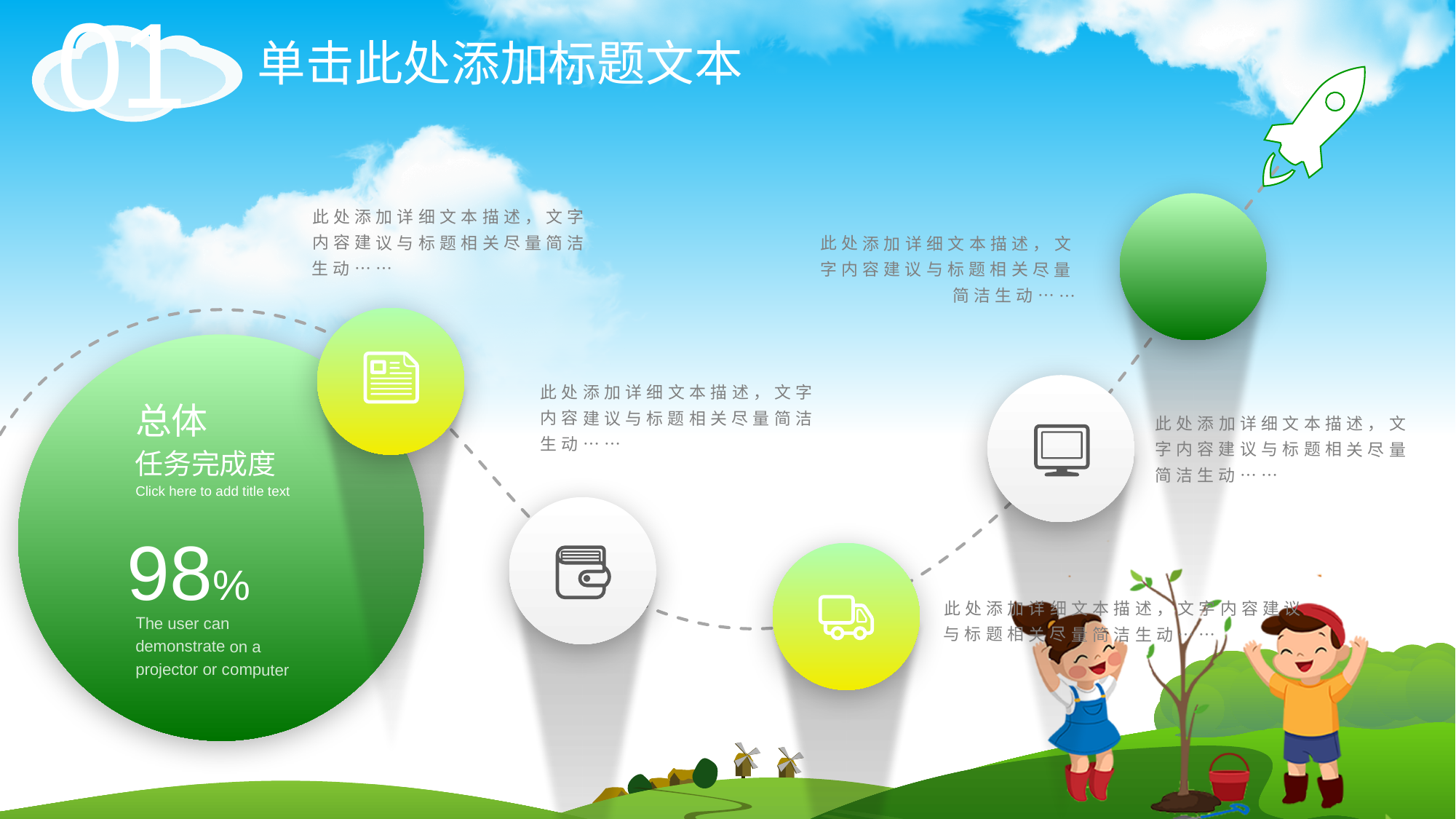

01
单击此处添加标题文本

此处添加详细文本描述，文字内容建议与标题相关尽量简洁生动……
此处添加详细文本描述，文字内容建议与标题相关尽量简洁生动……

此处添加详细文本描述，文字内容建议与标题相关尽量简洁生动……

总体
任务完成度
此处添加详细文本描述，文字内容建议与标题相关尽量简洁生动……

Click here to add title text

98%

此处添加详细文本描述，文字内容建议与标题相关尽量简洁生动……

The user can demonstrate on a projector or computer